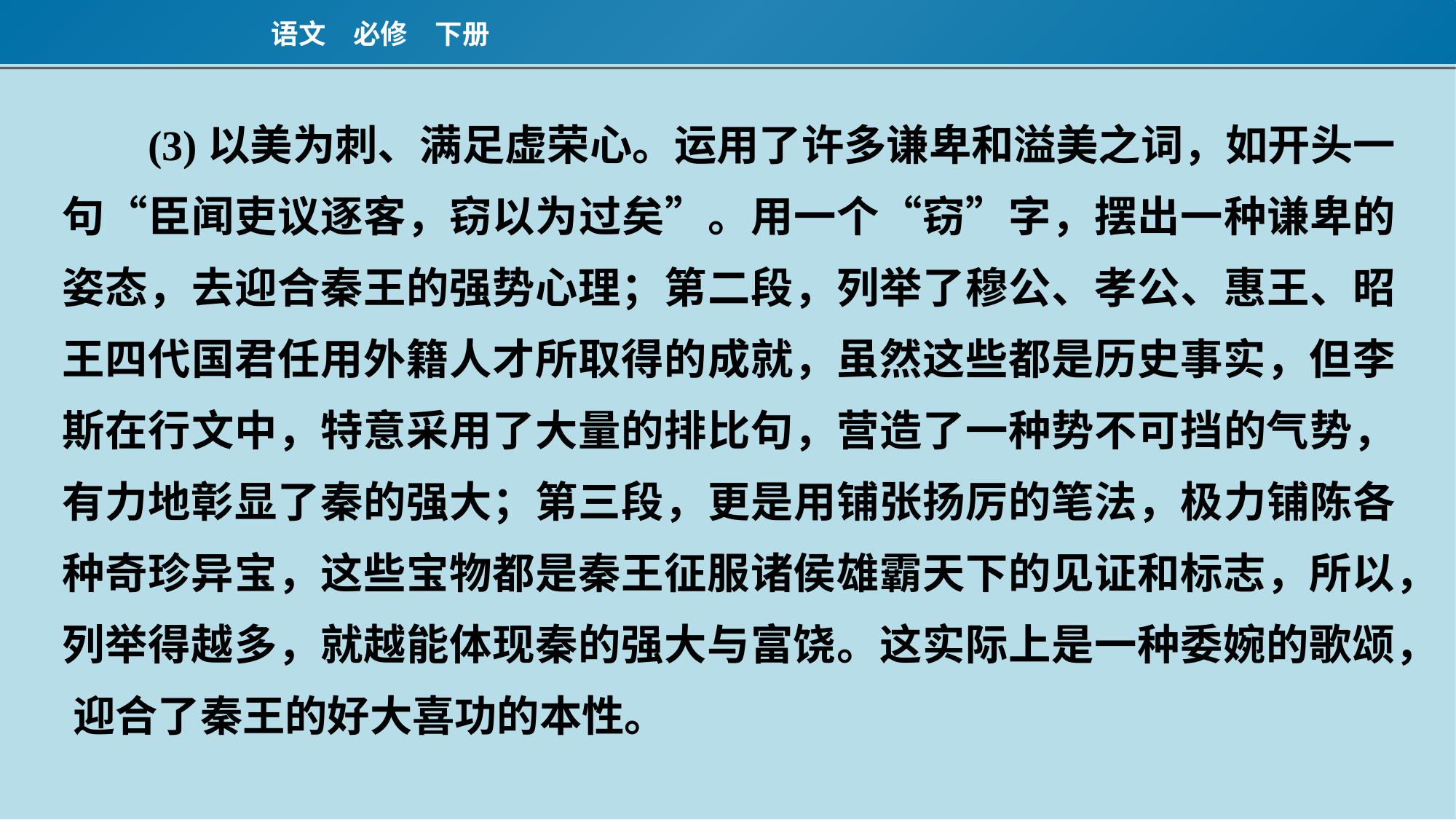

(3)以美为刺、满足虚荣心。运用了许多谦卑和溢美之词，如开头一句“臣闻吏议逐客，窃以为过矣”。用一个“窃”字，摆出一种谦卑的姿态，去迎合秦王的强势心理；第二段，列举了穆公、孝公、惠王、昭王四代国君任用外籍人才所取得的成就，虽然这些都是历史事实，但李斯在行文中，特意采用了大量的排比句，营造了一种势不可挡的气势，有力地彰显了秦的强大；第三段，更是用铺张扬厉的笔法，极力铺陈各种奇珍异宝，这些宝物都是秦王征服诸侯雄霸天下的见证和标志，所以，列举得越多，就越能体现秦的强大与富饶。这实际上是一种委婉的歌颂， 迎合了秦王的好大喜功的本性。